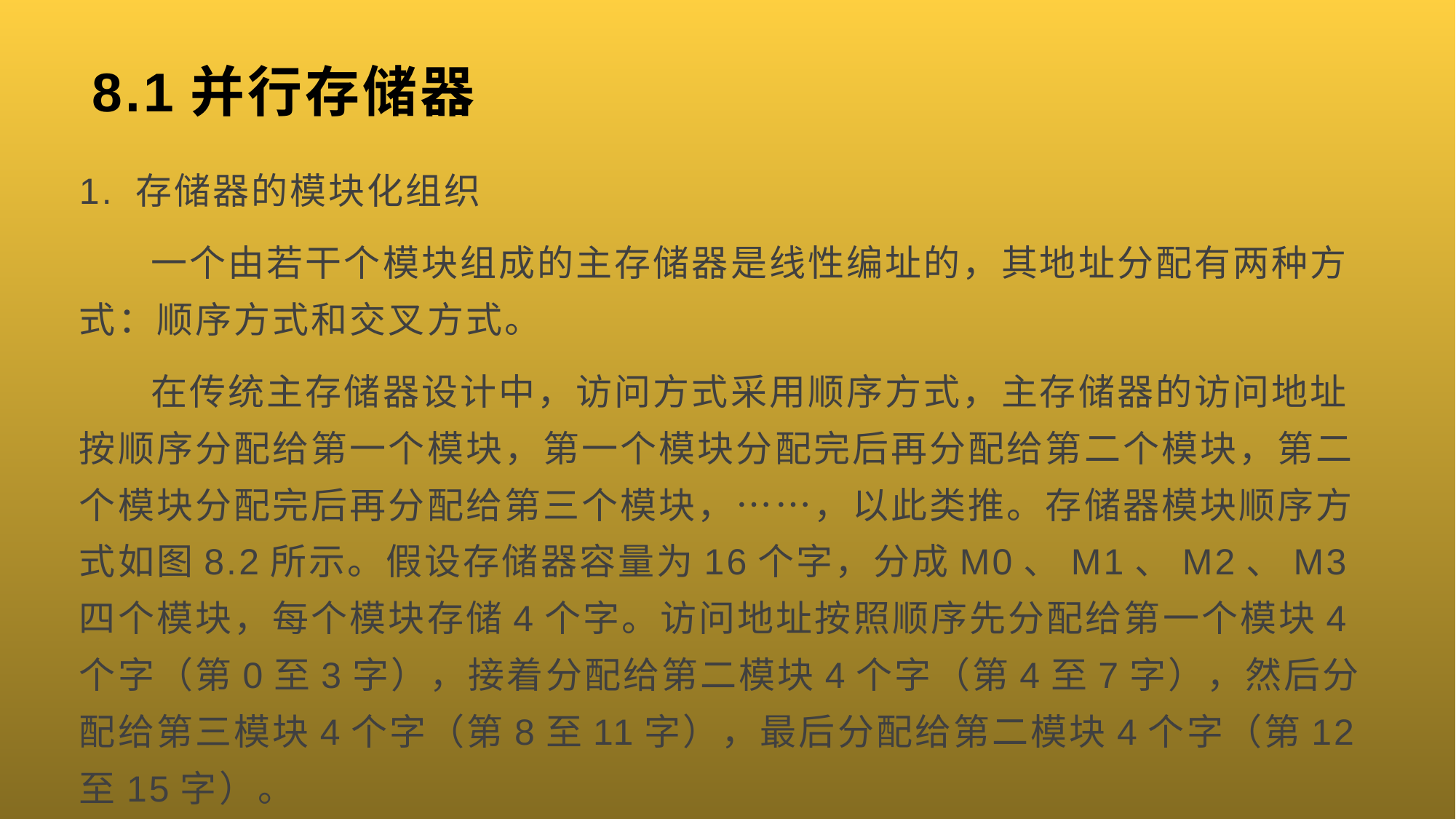

# 8.1并行存储器
1. 存储器的模块化组织
      一个由若干个模块组成的主存储器是线性编址的，其地址分配有两种方式：顺序方式和交叉方式。
      在传统主存储器设计中，访问方式采用顺序方式，主存储器的访问地址按顺序分配给第一个模块，第一个模块分配完后再分配给第二个模块，第二个模块分配完后再分配给第三个模块，……，以此类推。存储器模块顺序方式如图8.2所示。假设存储器容量为16个字，分成M0、M1、M2、M3四个模块，每个模块存储4个字。访问地址按照顺序先分配给第一个模块4个字（第0至3字），接着分配给第二模块4个字（第4至7字），然后分配给第三模块4个字（第8至11字），最后分配给第二模块4个字（第12至15字）。